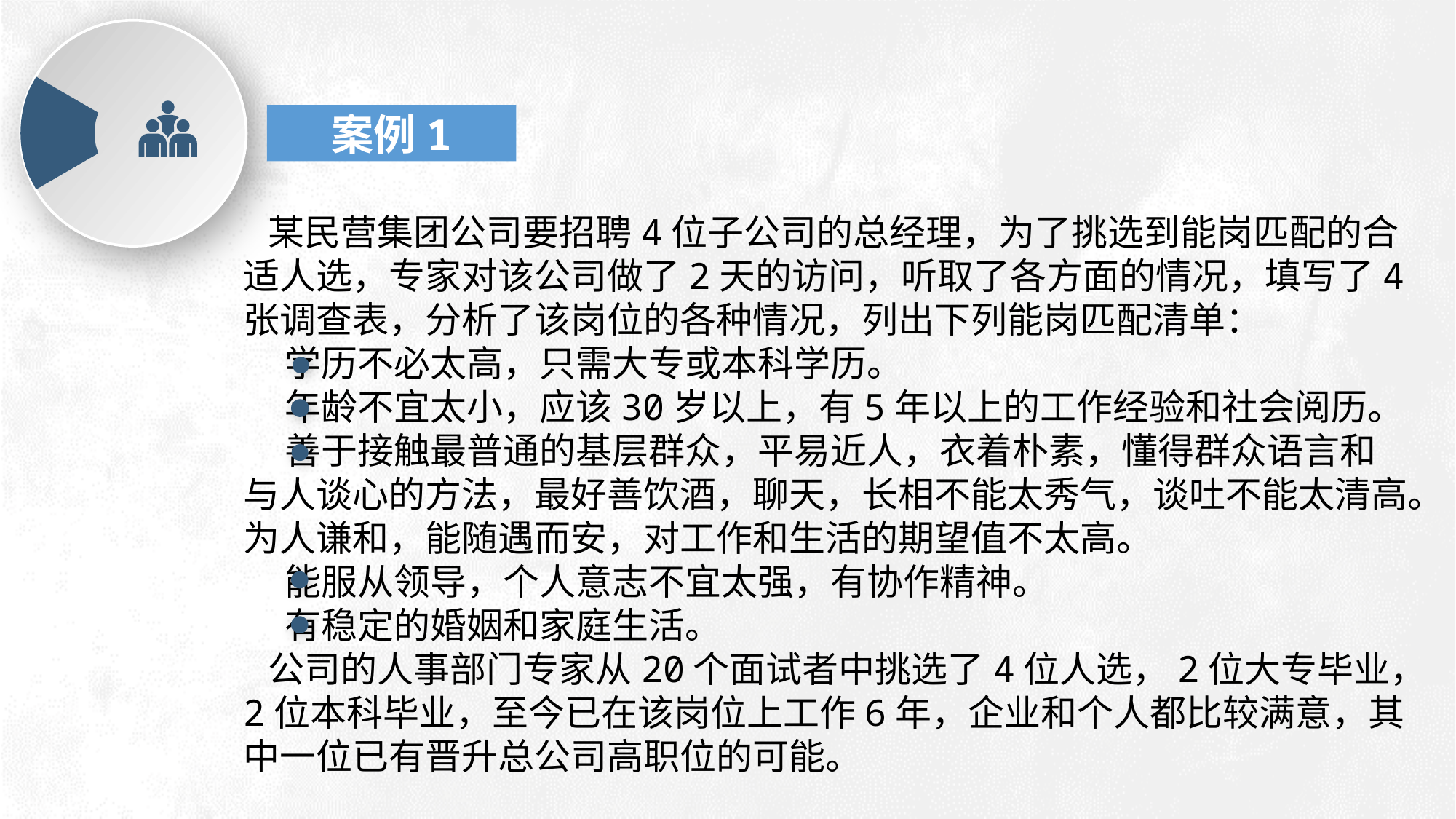

案例1
  某民营集团公司要招聘4位子公司的总经理，为了挑选到能岗匹配的合适人选，专家对该公司做了2天的访问，听取了各方面的情况，填写了4张调查表，分析了该岗位的各种情况，列出下列能岗匹配清单：
    学历不必太高，只需大专或本科学历。
    年龄不宜太小，应该30岁以上，有5年以上的工作经验和社会阅历。
    善于接触最普通的基层群众，平易近人，衣着朴素，懂得群众语言和与人谈心的方法，最好善饮酒，聊天，长相不能太秀气，谈吐不能太清高。
为人谦和，能随遇而安，对工作和生活的期望值不太高。
    能服从领导，个人意志不宜太强，有协作精神。
    有稳定的婚姻和家庭生活。
  公司的人事部门专家从20个面试者中挑选了4位人选，2位大专毕业，2位本科毕业，至今已在该岗位上工作6年，企业和个人都比较满意，其中一位已有晋升总公司高职位的可能。